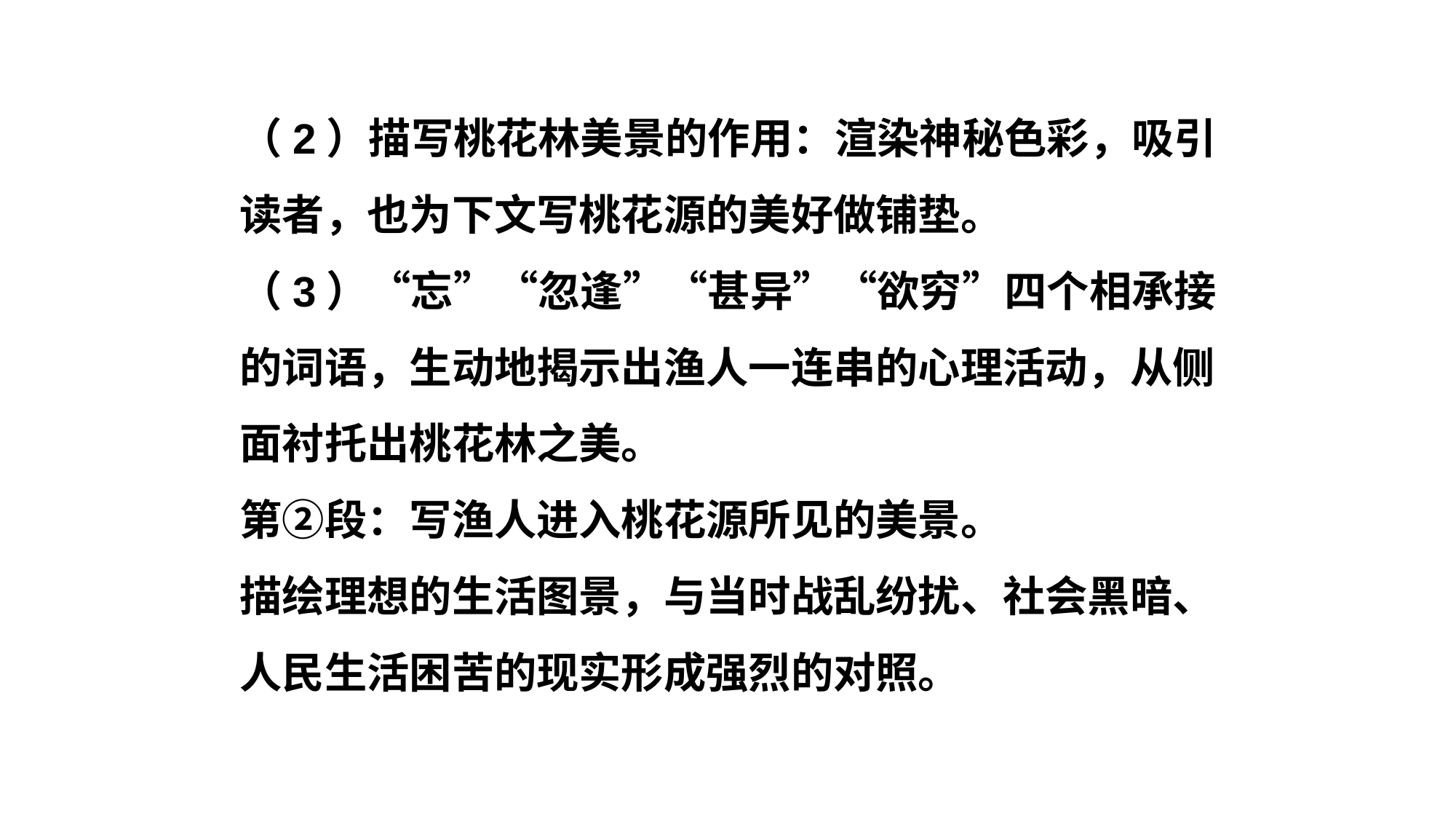

（2）描写桃花林美景的作用：渲染神秘色彩，吸引读者，也为下文写桃花源的美好做铺垫。
（3）“忘”“忽逢”“甚异”“欲穷”四个相承接的词语，生动地揭示出渔人一连串的心理活动，从侧面衬托出桃花林之美。
第②段：写渔人进入桃花源所见的美景。
描绘理想的生活图景，与当时战乱纷扰、社会黑暗、人民生活困苦的现实形成强烈的对照。